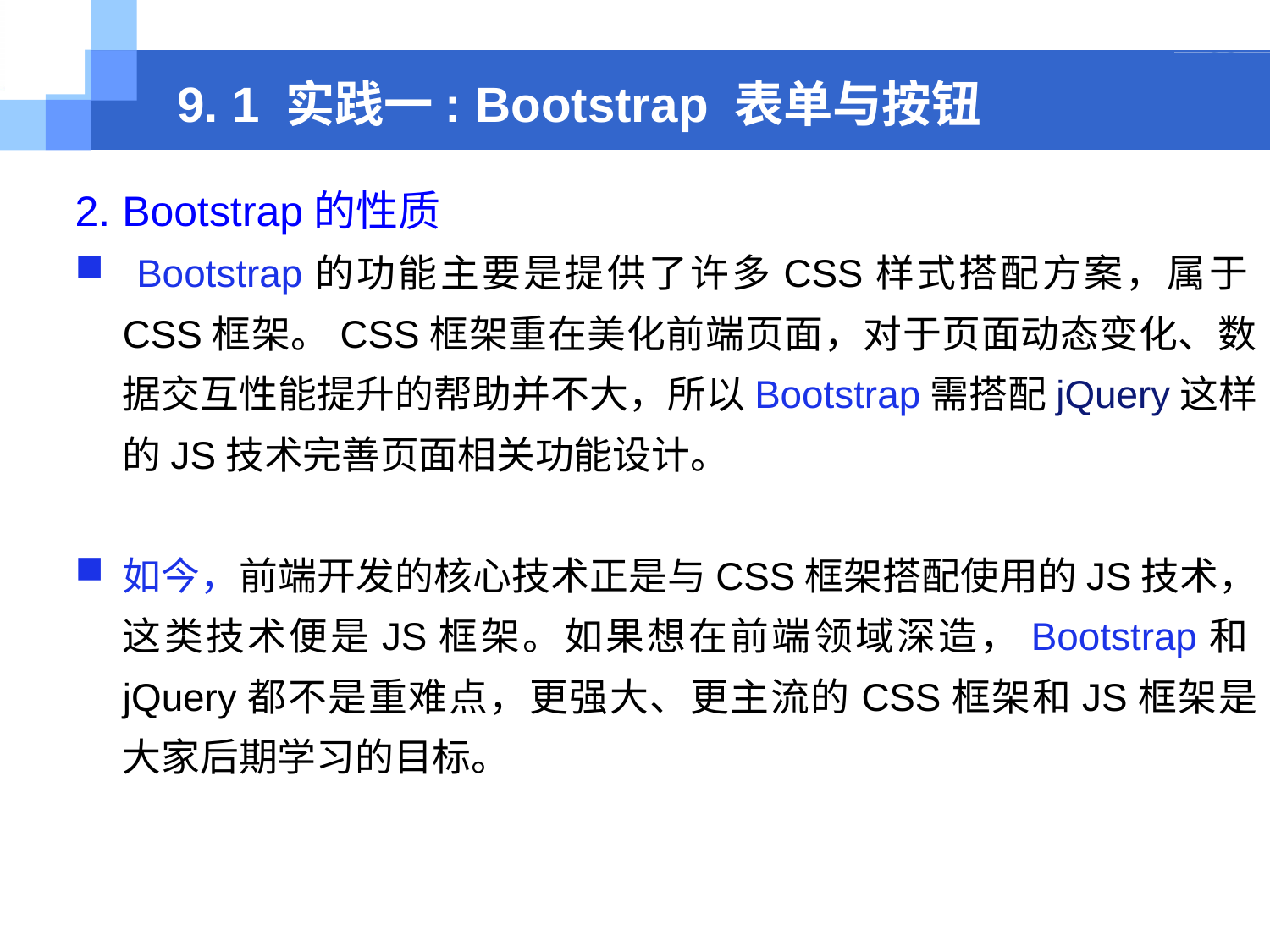

9. 1 实践一: Bootstrap 表单与按钮
2. Bootstrap的性质
 Bootstrap的功能主要是提供了许多CSS样式搭配方案，属于CSS框架。CSS框架重在美化前端页面，对于页面动态变化、数据交互性能提升的帮助并不大，所以Bootstrap需搭配jQuery这样的JS技术完善页面相关功能设计。

如今，前端开发的核心技术正是与CSS框架搭配使用的JS技术，这类技术便是JS框架。如果想在前端领域深造，Bootstrap和jQuery都不是重难点，更强大、更主流的CSS框架和JS框架是大家后期学习的目标。